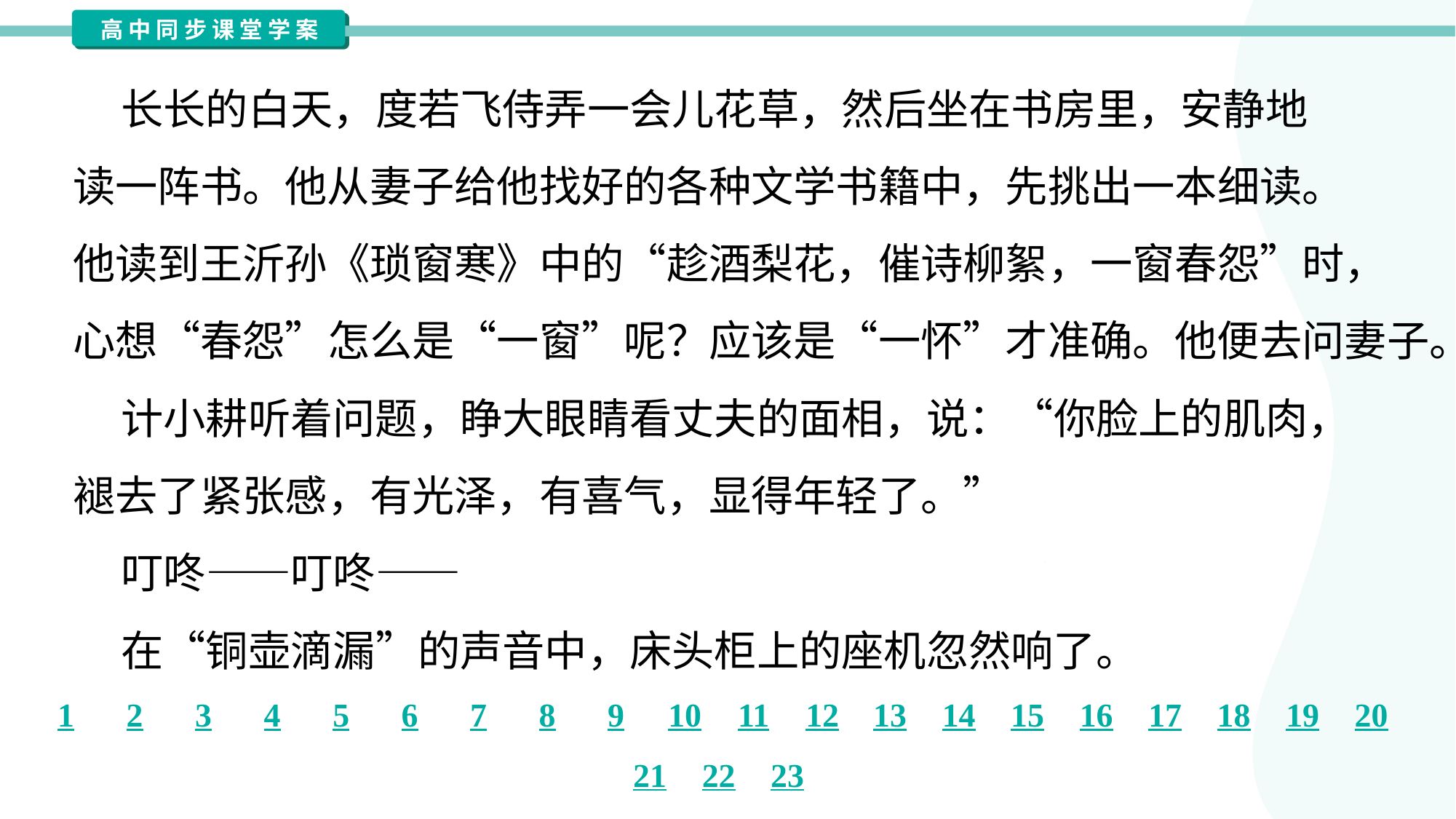

长长的白天，度若飞侍弄一会儿花草，然后坐在书房里，安静地
读一阵书。他从妻子给他找好的各种文学书籍中，先挑出一本细读。
他读到王沂孙《琐窗寒》中的“趁酒梨花，催诗柳絮，一窗春怨”时，
心想“春怨”怎么是“一窗”呢？应该是“一怀”才准确。他便去问妻子。
    计小耕听着问题，睁大眼睛看丈夫的面相，说：“你脸上的肌肉，
褪去了紧张感，有光泽，有喜气，显得年轻了。”
    叮咚——叮咚——
    在“铜壶滴漏”的声音中，床头柜上的座机忽然响了。